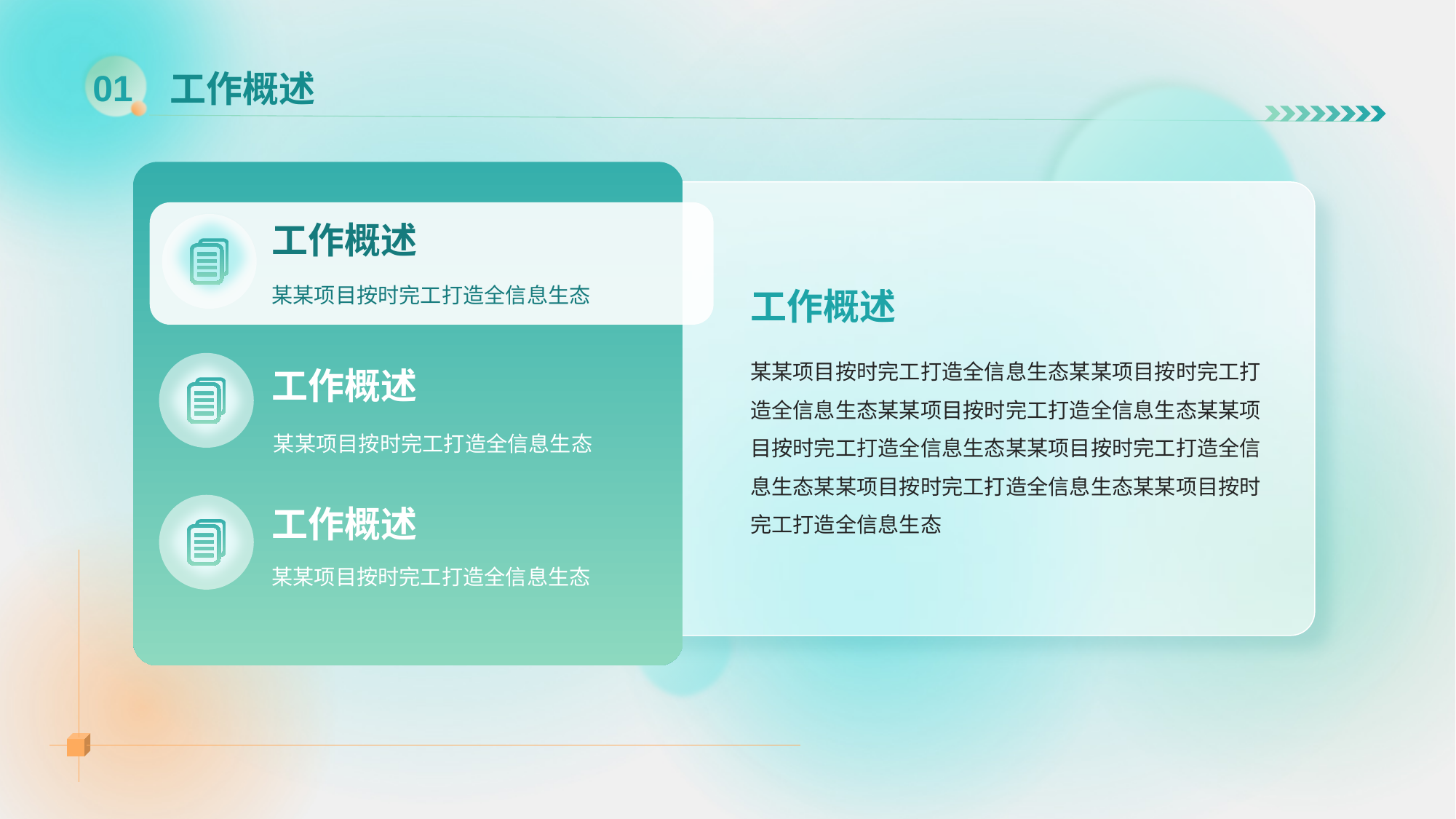

# 工作概述
01

工作概述
某某项目按时完工打造全信息生态
工作概述
某某项目按时完工打造全信息生态某某项目按时完工打造全信息生态某某项目按时完工打造全信息生态某某项目按时完工打造全信息生态某某项目按时完工打造全信息生态某某项目按时完工打造全信息生态某某项目按时完工打造全信息生态

工作概述
某某项目按时完工打造全信息生态

工作概述
某某项目按时完工打造全信息生态